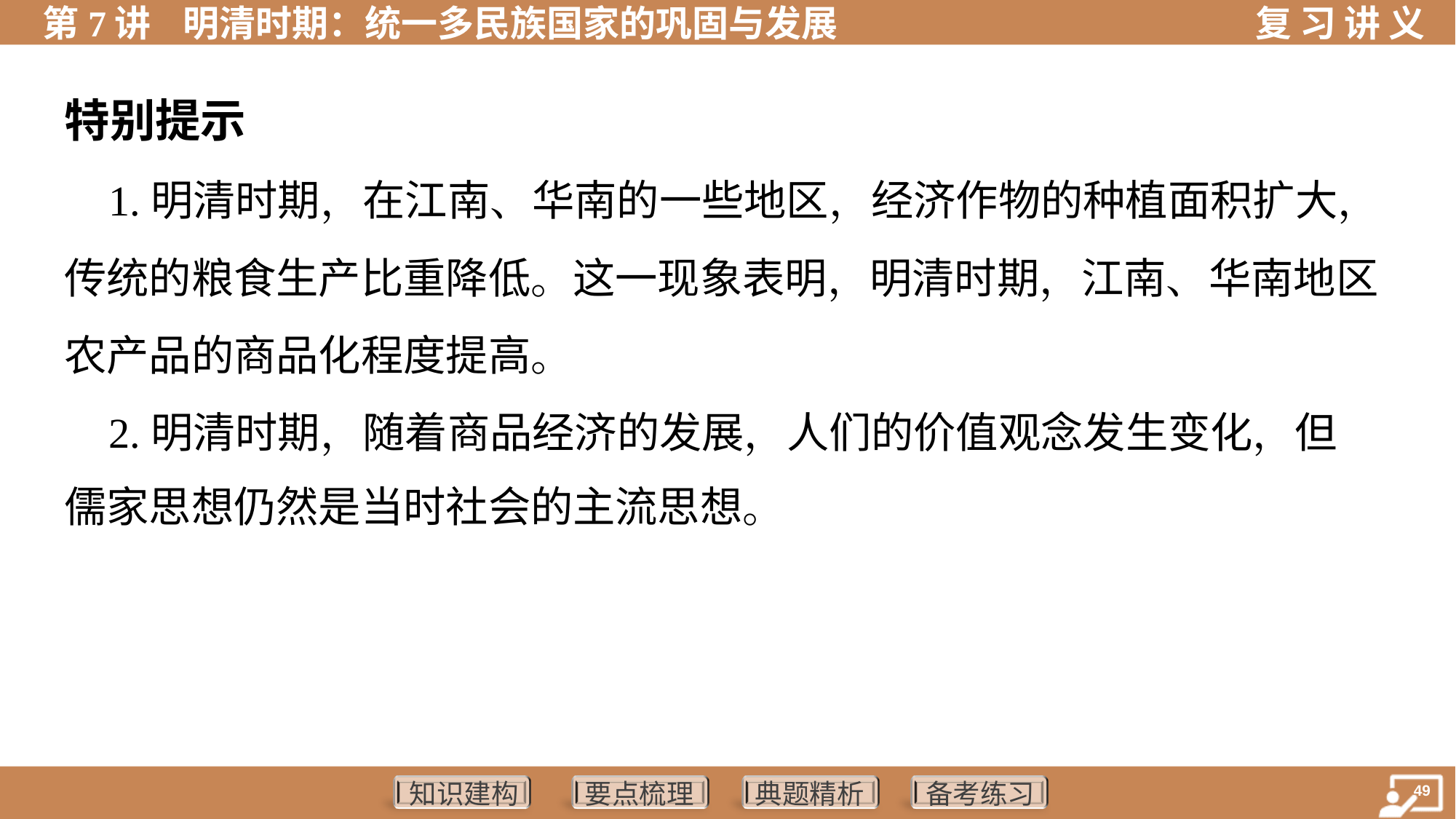

特别提示
    1.明清时期，在江南、华南的一些地区，经济作物的种植面积扩大，
传统的粮食生产比重降低。这一现象表明，明清时期，江南、华南地区
农产品的商品化程度提高。
    2.明清时期，随着商品经济的发展，人们的价值观念发生变化，但
儒家思想仍然是当时社会的主流思想。